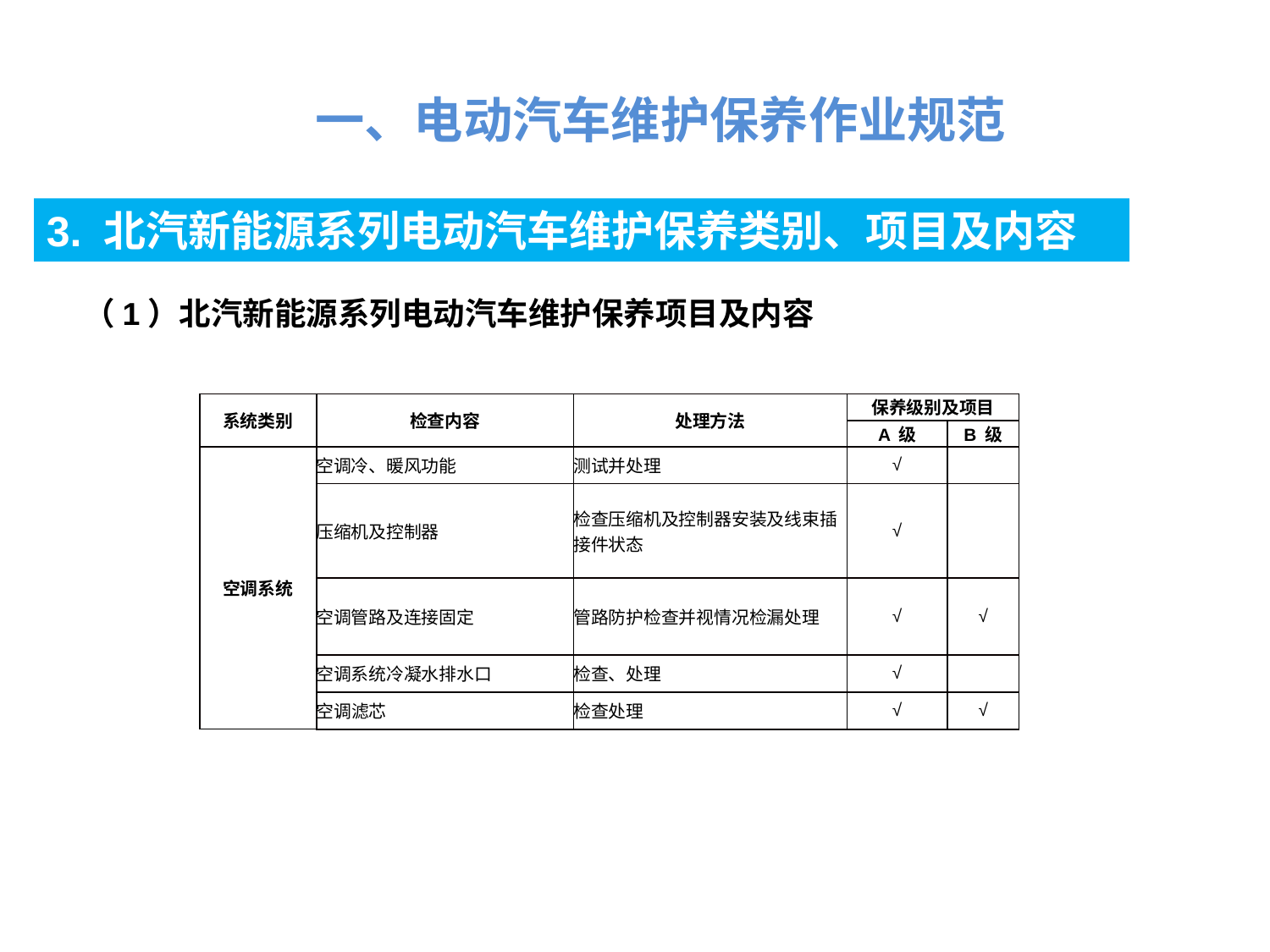

一、电动汽车维护保养作业规范
3. 北汽新能源系列电动汽车维护保养类别、项目及内容
（1）北汽新能源系列电动汽车维护保养项目及内容
| 系统类别 | 检查内容 | 处理方法 | 保养级别及项目 |  |
| --- | --- | --- | --- | --- |
|  |  |  | A 级 | B 级 |
| 空调系统 | 空调冷、暖风功能 | 测试并处理 | √ |  |
|  | 压缩机及控制器 | 检查压缩机及控制器安装及线束插接件状态 | √ |  |
|  | 空调管路及连接固定 | 管路防护检查并视情况检漏处理 | √ | √ |
|  | 空调系统冷凝水排水口 | 检查、处理 | √ |  |
|  | 空调滤芯 | 检查处理 | √ | √ |